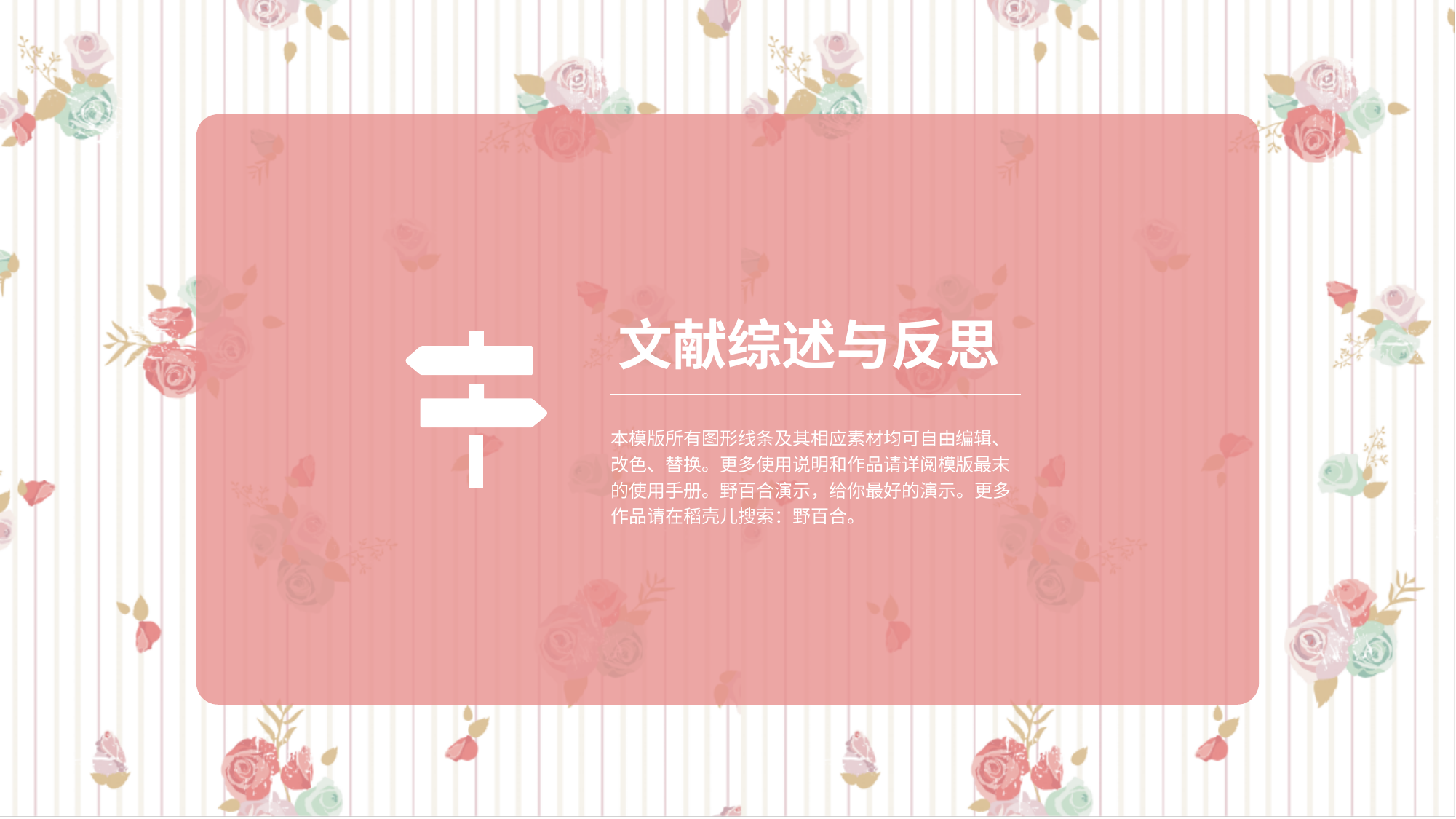

文献综述与反思

本模版所有图形线条及其相应素材均可自由编辑、改色、替换。更多使用说明和作品请详阅模版最末的使用手册。野百合演示，给你最好的演示。更多作品请在稻壳儿搜索：野百合。